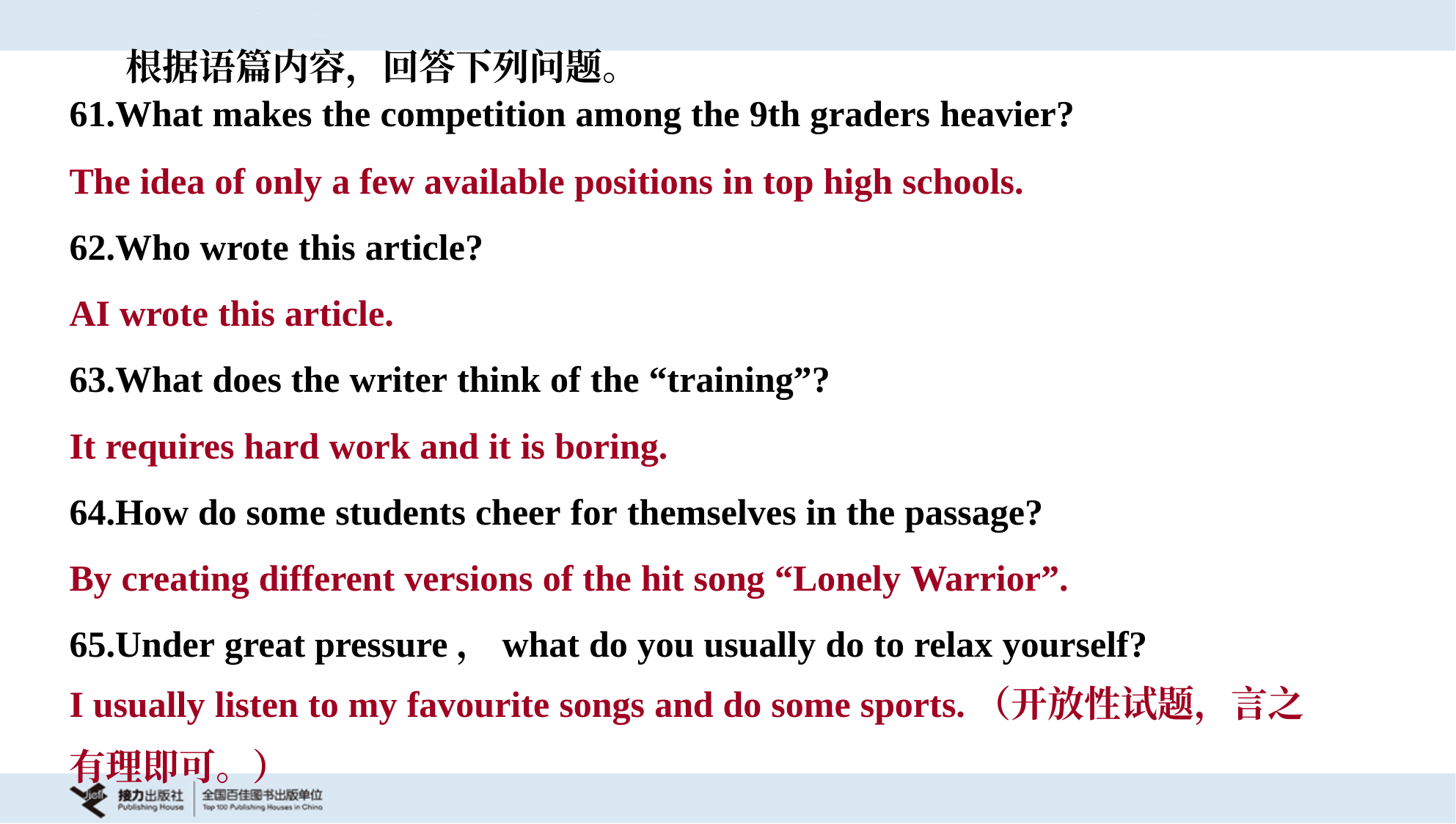

根据语篇内容，回答下列问题。
61.What makes the competition among the 9th graders heavier?
The idea of only a few available positions in top high schools.
62.Who wrote this article?
AI wrote this article.
63.What does the writer think of the “training”?
It requires hard work and it is boring.
64.How do some students cheer for themselves in the passage?
By creating different versions of the hit song “Lonely Warrior”.
65.Under great pressure，what do you usually do to relax yourself?
I usually listen to my favourite songs and do some sports.（开放性试题，言之
有理即可。）